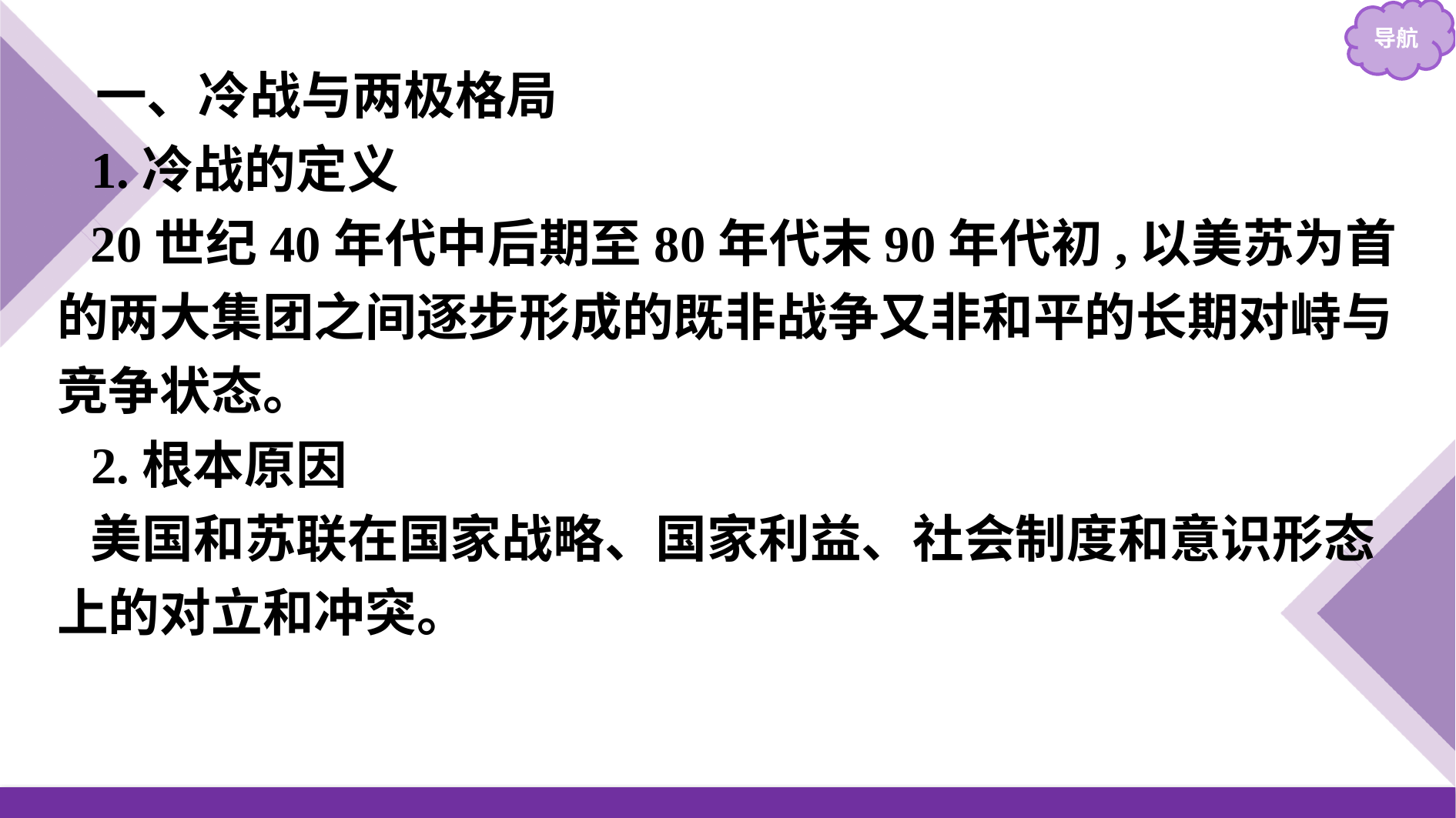

一、冷战与两极格局
1.冷战的定义
20世纪40年代中后期至80年代末90年代初,以美苏为首的两大集团之间逐步形成的既非战争又非和平的长期对峙与竞争状态。
2.根本原因
美国和苏联在国家战略、国家利益、社会制度和意识形态上的对立和冲突。